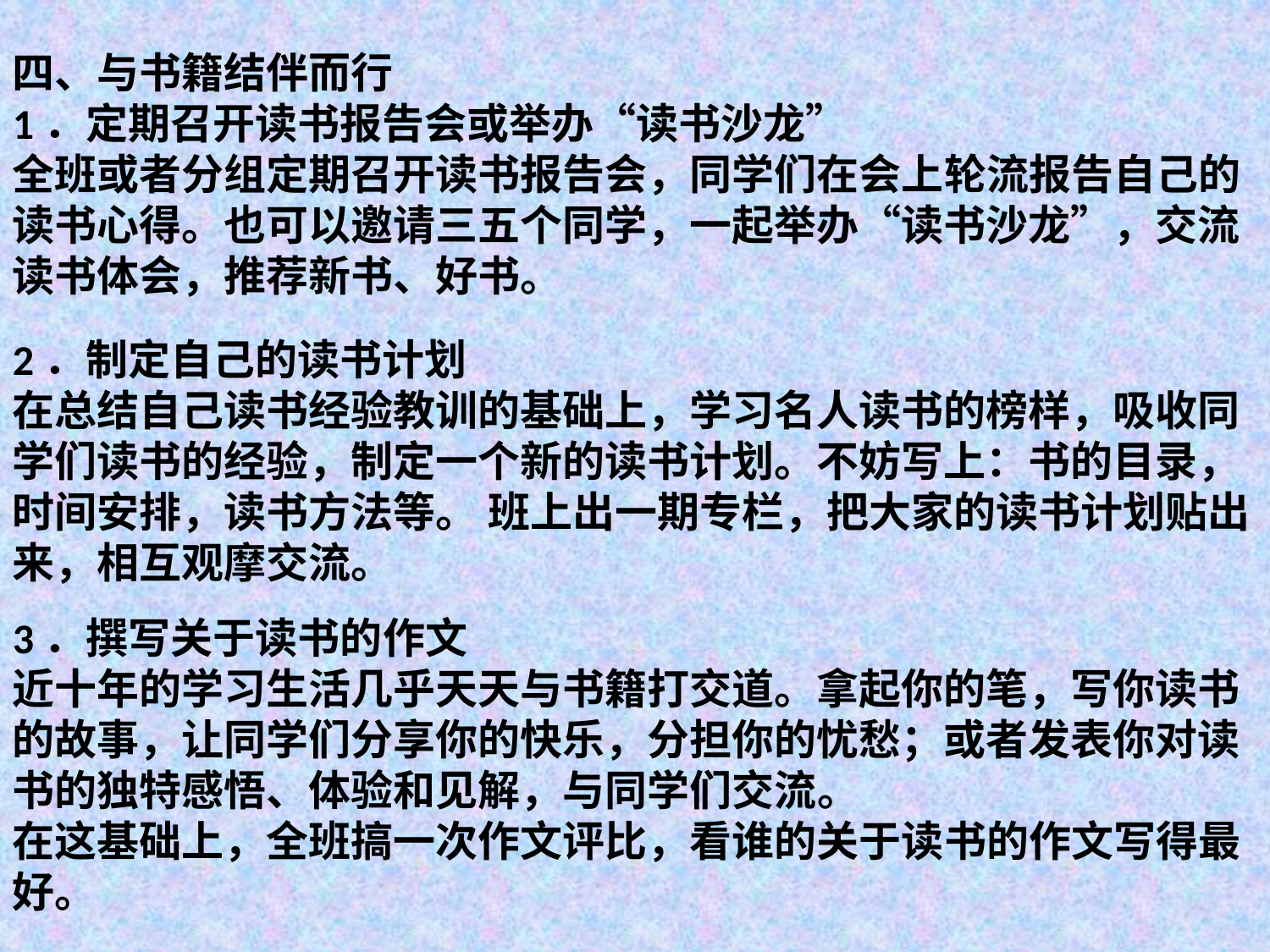

四、与书籍结伴而行 
1．定期召开读书报告会或举办“读书沙龙” 
全班或者分组定期召开读书报告会，同学们在会上轮流报告自己的 读书心得。也可以邀请三五个同学，一起举办“读书沙龙”，交流读书体会，推荐新书、好书。
2．制定自己的读书计划 
在总结自己读书经验教训的基础上，学习名人读书的榜样，吸收同学们读书的经验，制定一个新的读书计划。不妨写上：书的目录，时间安排，读书方法等。 班上出一期专栏，把大家的读书计划贴出来，相互观摩交流。
3．撰写关于读书的作文 
近十年的学习生活几乎天天与书籍打交道。拿起你的笔，写你读书的故事，让同学们分享你的快乐，分担你的忧愁；或者发表你对读书的独特感悟、体验和见解，与同学们交流。 
在这基础上，全班搞一次作文评比，看谁的关于读书的作文写得最好。